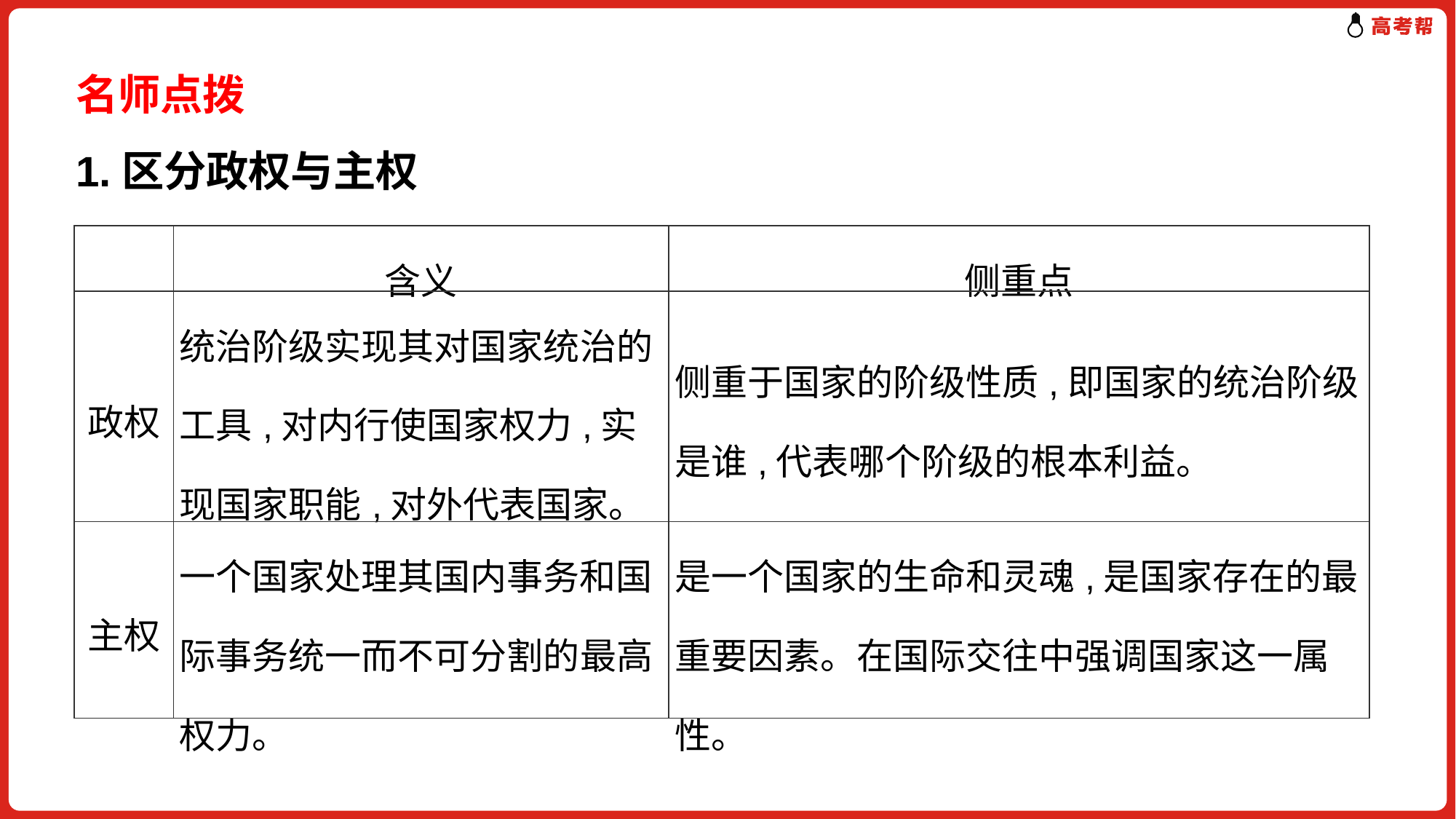

名师点拨
1.区分政权与主权
|  | 含义 | 侧重点 |
| --- | --- | --- |
| 政权 | 统治阶级实现其对国家统治的工具,对内行使国家权力,实现国家职能,对外代表国家。 | 侧重于国家的阶级性质,即国家的统治阶级是谁,代表哪个阶级的根本利益。 |
| 主权 | 一个国家处理其国内事务和国际事务统一而不可分割的最高权力。 | 是一个国家的生命和灵魂,是国家存在的最重要因素。在国际交往中强调国家这一属性。 |